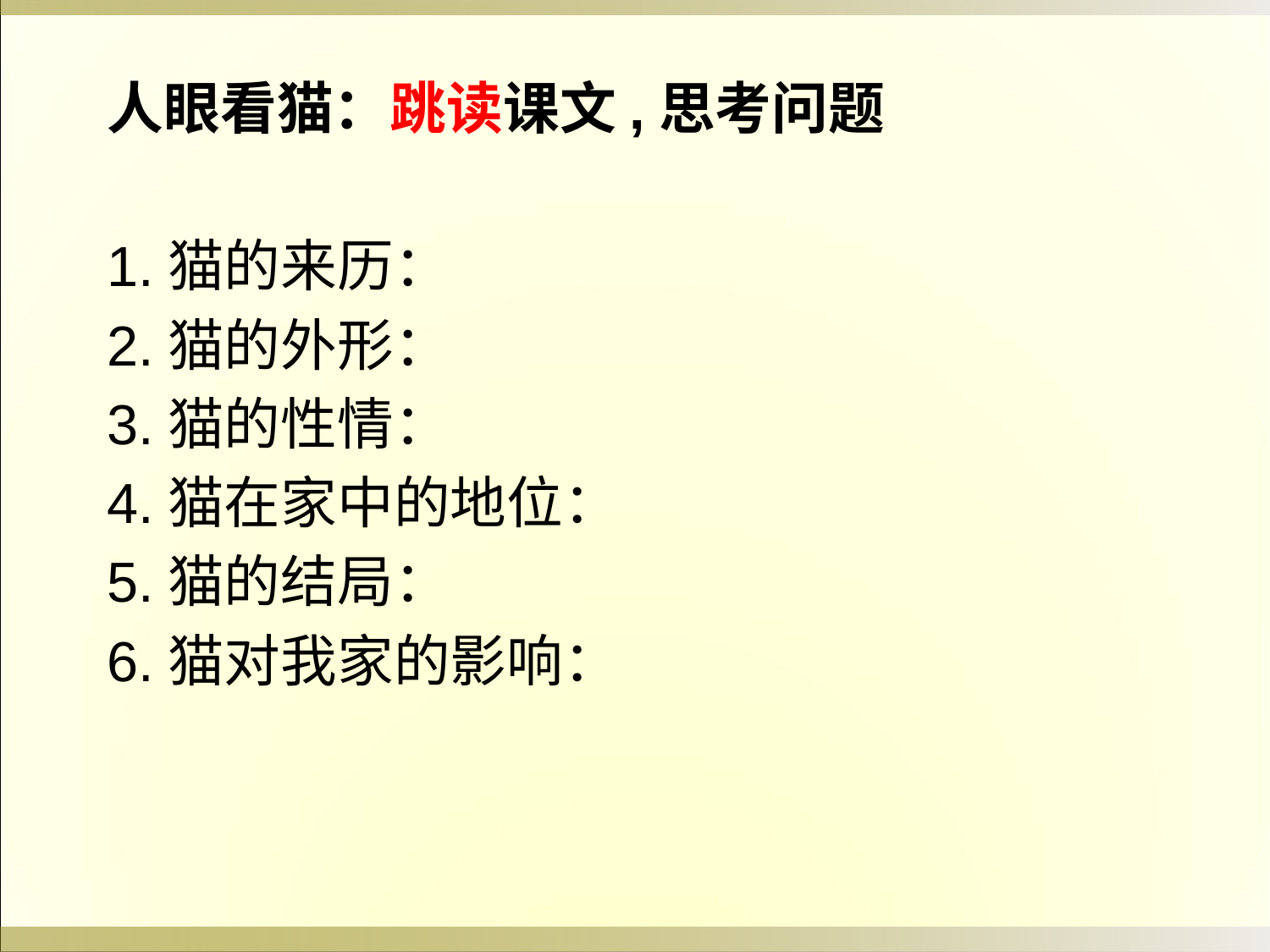

人眼看猫：跳读课文,思考问题

1.猫的来历：
2.猫的外形：
3.猫的性情：
4.猫在家中的地位：
5.猫的结局：
6.猫对我家的影响：